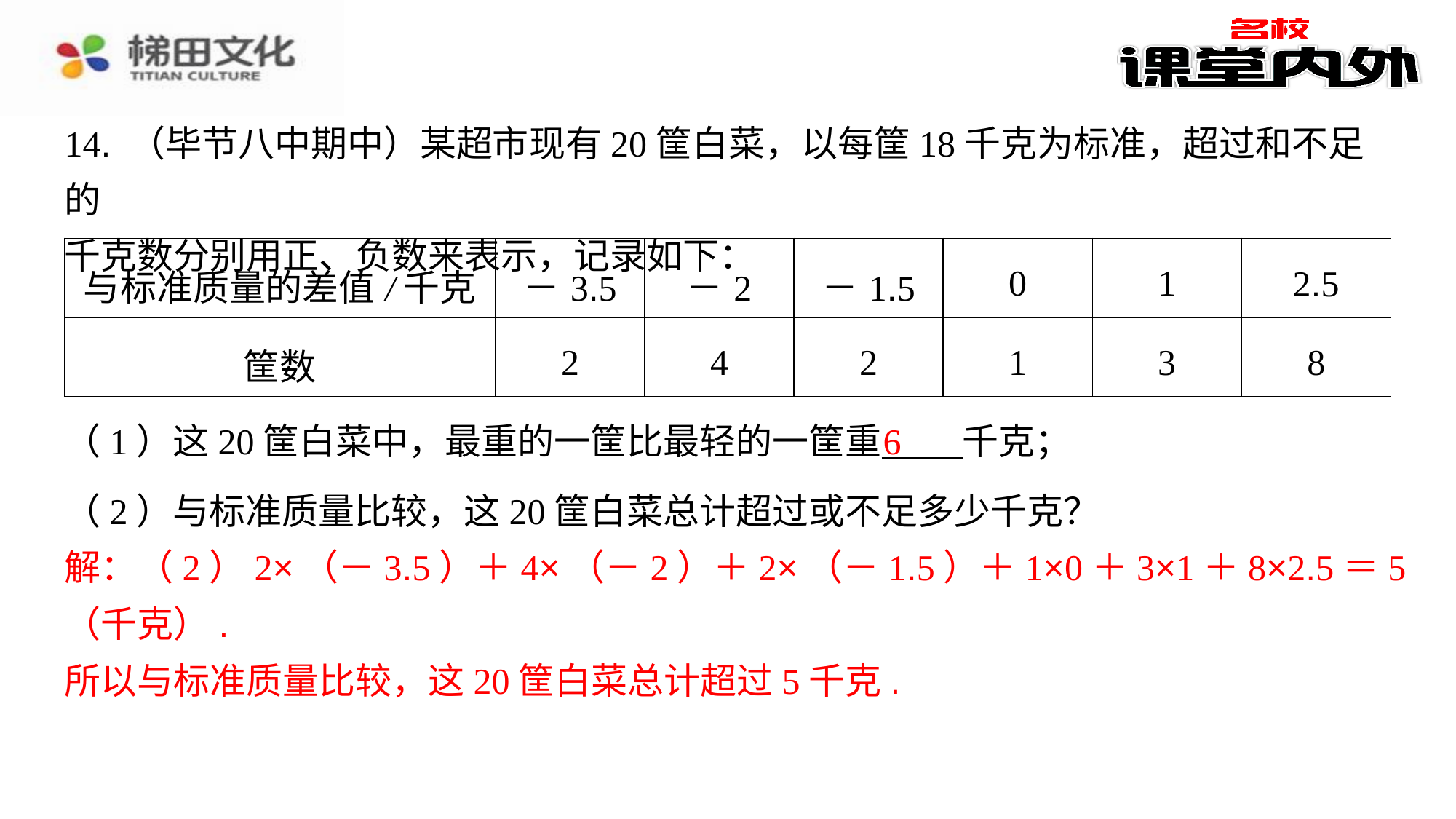

14. （毕节八中期中）某超市现有20筐白菜，以每筐18千克为标准，超过和不足的
千克数分别用正、负数来表示，记录如下：
| 与标准质量的差值/千克 | －3.5 | －2 | －1.5 | 0 | 1 | 2.5 |
| --- | --- | --- | --- | --- | --- | --- |
| 筐数 | 2 | 4 | 2 | 1 | 3 | 8 |
6
（1）这20筐白菜中，最重的一筐比最轻的一筐重            千克；
（2）与标准质量比较，这20筐白菜总计超过或不足多少千克？
解：（2）2×（－3.5）＋4×（－2）＋2×（－1.5）＋1×0＋3×1＋8×2.5＝5
（千克）.
所以与标准质量比较，这20筐白菜总计超过5千克.
解：（2）2×（－3.5）＋4×（－2）＋2×（－1.5）＋1×0＋3×1＋8×2.5＝5
（千克）.
所以与标准质量比较，这20筐白菜总计超过5千克.